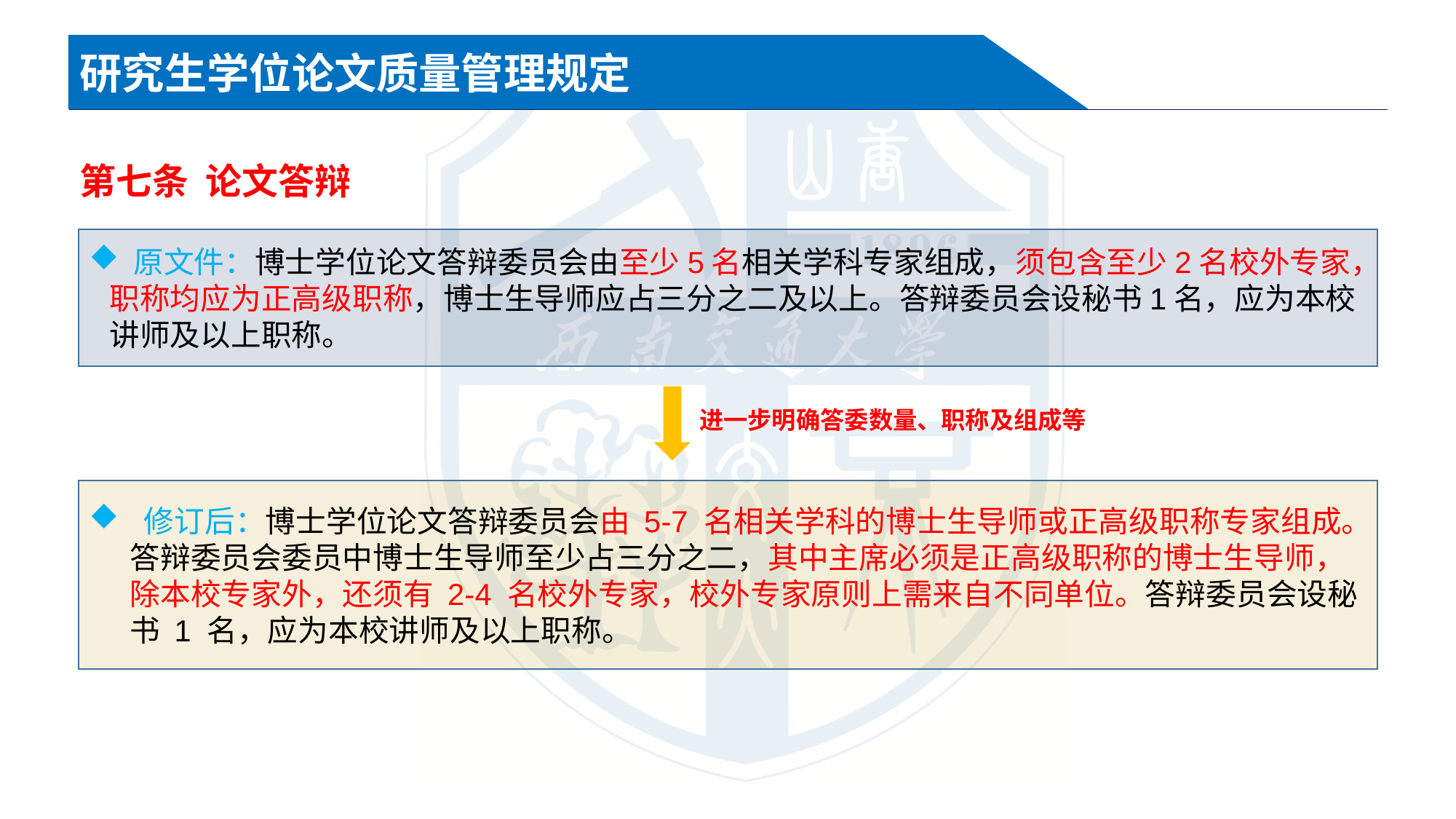

研究生学位论文质量管理规定
第七条  论文答辩
 原文件：博士学位论文答辩委员会由至少5名相关学科专家组成，须包含至少2名校外专家，职称均应为正高级职称，博士生导师应占三分之二及以上。答辩委员会设秘书1名，应为本校讲师及以上职称。

进一步明确答委数量、职称及组成等
 修订后：博士学位论文答辩委员会由 5-7 名相关学科的博士生导师或正高级职称专家组成。答辩委员会委员中博士生导师至少占三分之二，其中主席必须是正高级职称的博士生导师，除本校专家外，还须有 2-4 名校外专家，校外专家原则上需来自不同单位。答辩委员会设秘书 1 名，应为本校讲师及以上职称。